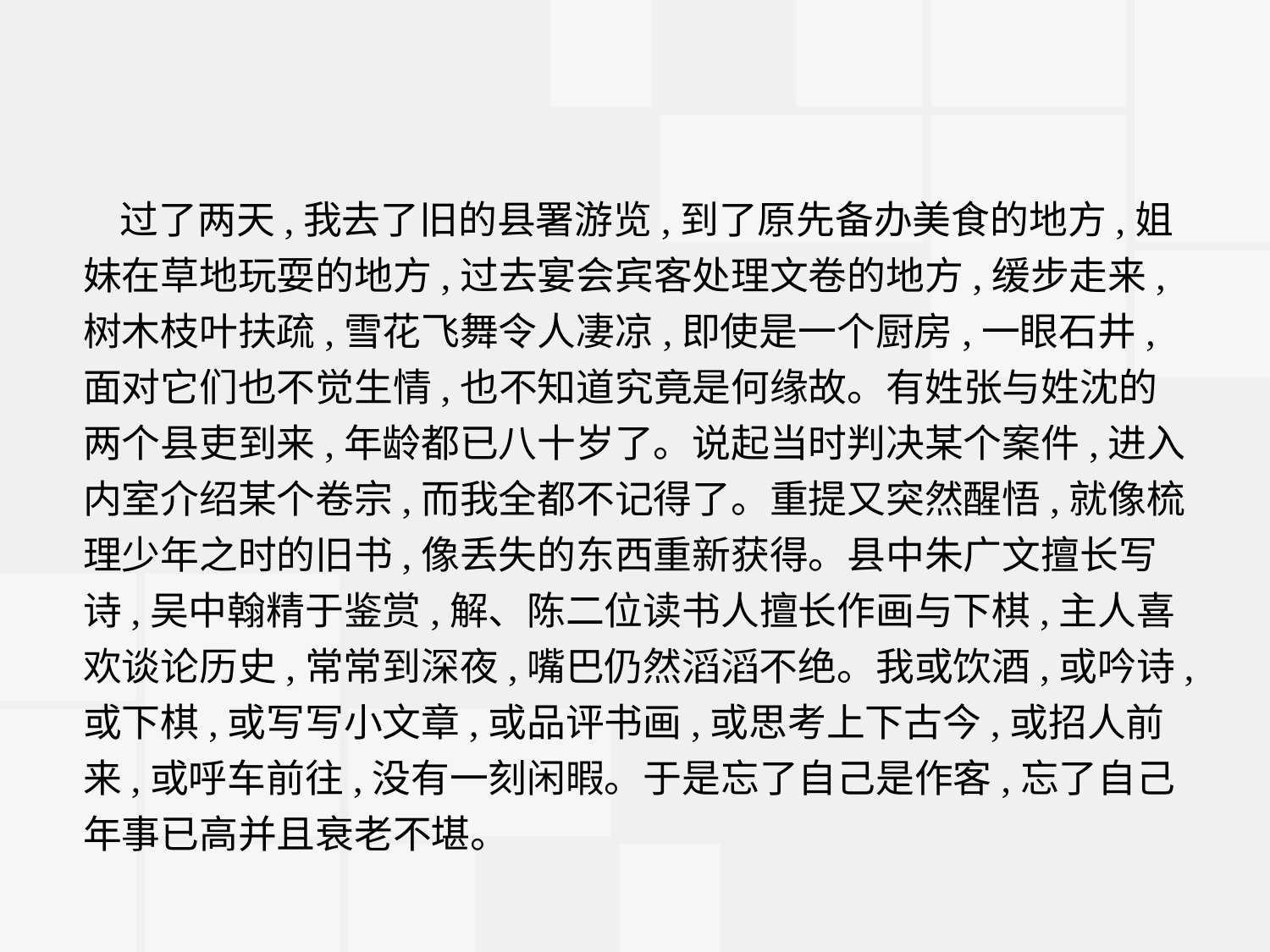

过了两天,我去了旧的县署游览,到了原先备办美食的地方,姐妹在草地玩耍的地方,过去宴会宾客处理文卷的地方,缓步走来,树木枝叶扶疏,雪花飞舞令人凄凉,即使是一个厨房,一眼石井,面对它们也不觉生情,也不知道究竟是何缘故。有姓张与姓沈的两个县吏到来,年龄都已八十岁了。说起当时判决某个案件,进入内室介绍某个卷宗,而我全都不记得了。重提又突然醒悟,就像梳理少年之时的旧书,像丢失的东西重新获得。县中朱广文擅长写诗,吴中翰精于鉴赏,解、陈二位读书人擅长作画与下棋,主人喜欢谈论历史,常常到深夜,嘴巴仍然滔滔不绝。我或饮酒,或吟诗,或下棋,或写写小文章,或品评书画,或思考上下古今,或招人前来,或呼车前往,没有一刻闲暇。于是忘了自己是作客,忘了自己年事已高并且衰老不堪。